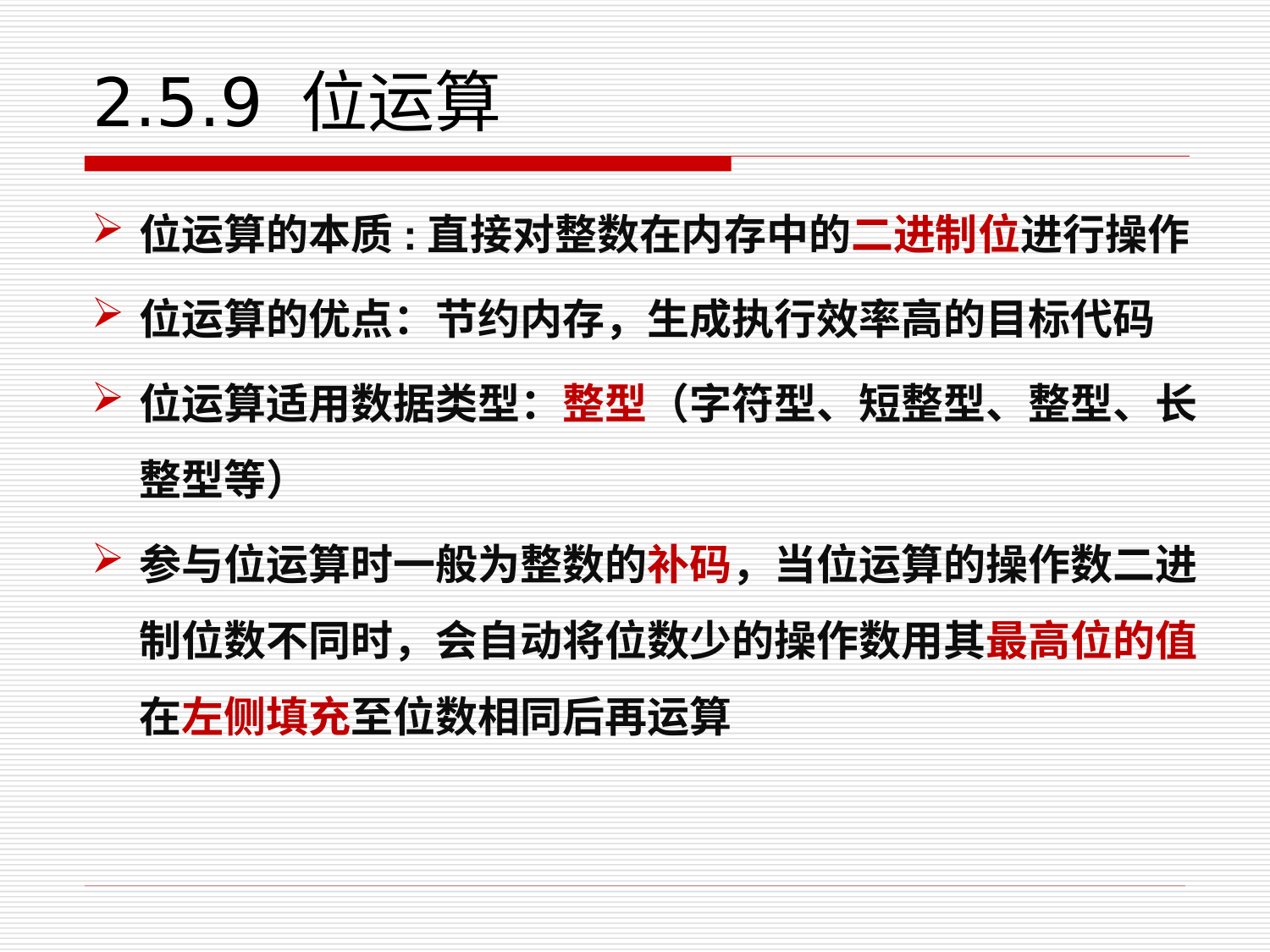

# 2.5.9 位运算
位运算的本质:直接对整数在内存中的二进制位进行操作
位运算的优点：节约内存，生成执行效率高的目标代码
位运算适用数据类型：整型（字符型、短整型、整型、长整型等）
参与位运算时一般为整数的补码，当位运算的操作数二进制位数不同时，会自动将位数少的操作数用其最高位的值在左侧填充至位数相同后再运算